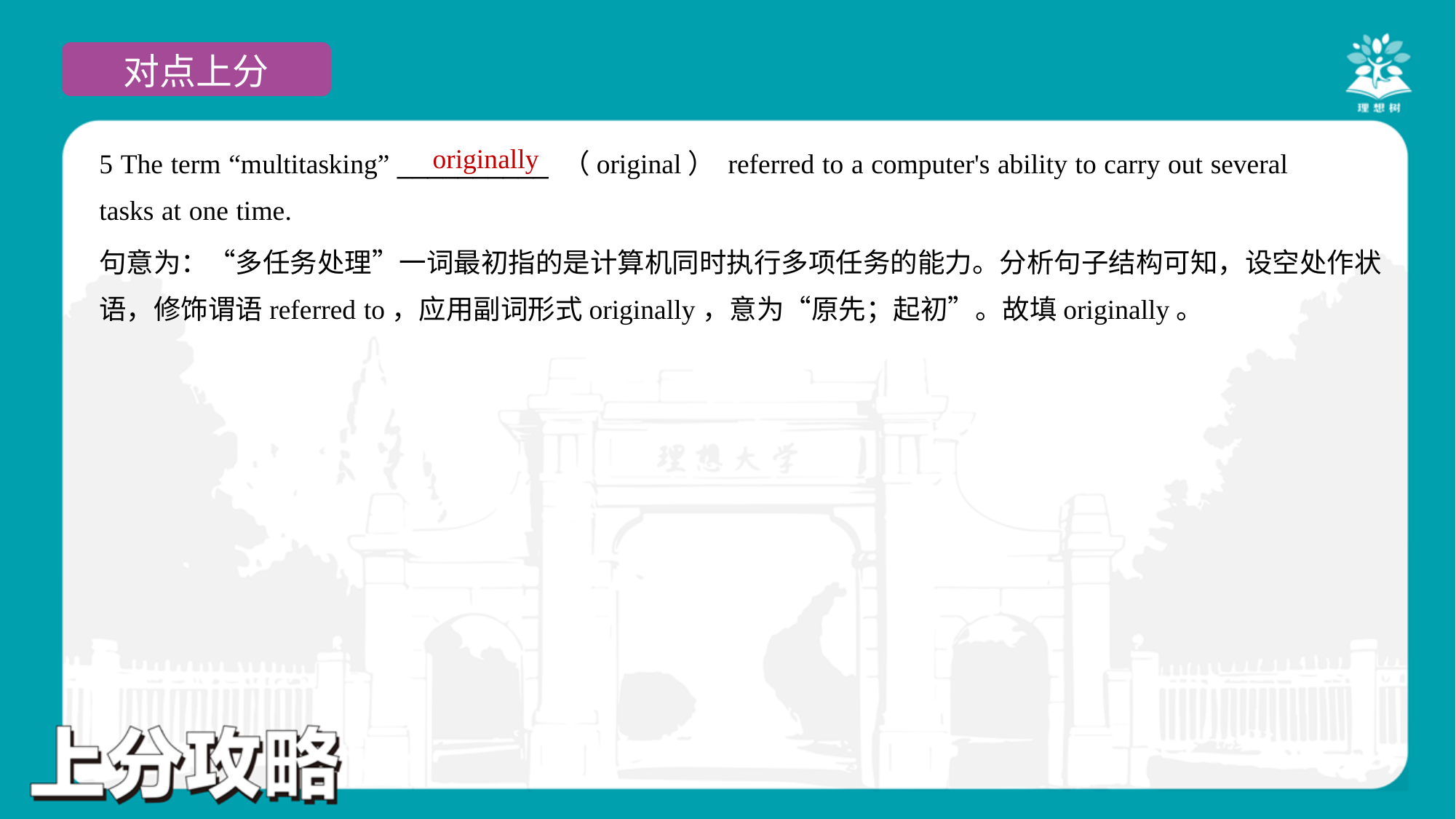

originally
5 The term “multitasking” __________ （original） referred to a computer's ability to carry out several
tasks at one time.
句意为：“多任务处理”一词最初指的是计算机同时执行多项任务的能力。分析句子结构可知，设空处作状
语，修饰谓语referred to，应用副词形式originally，意为“原先；起初”。故填originally。